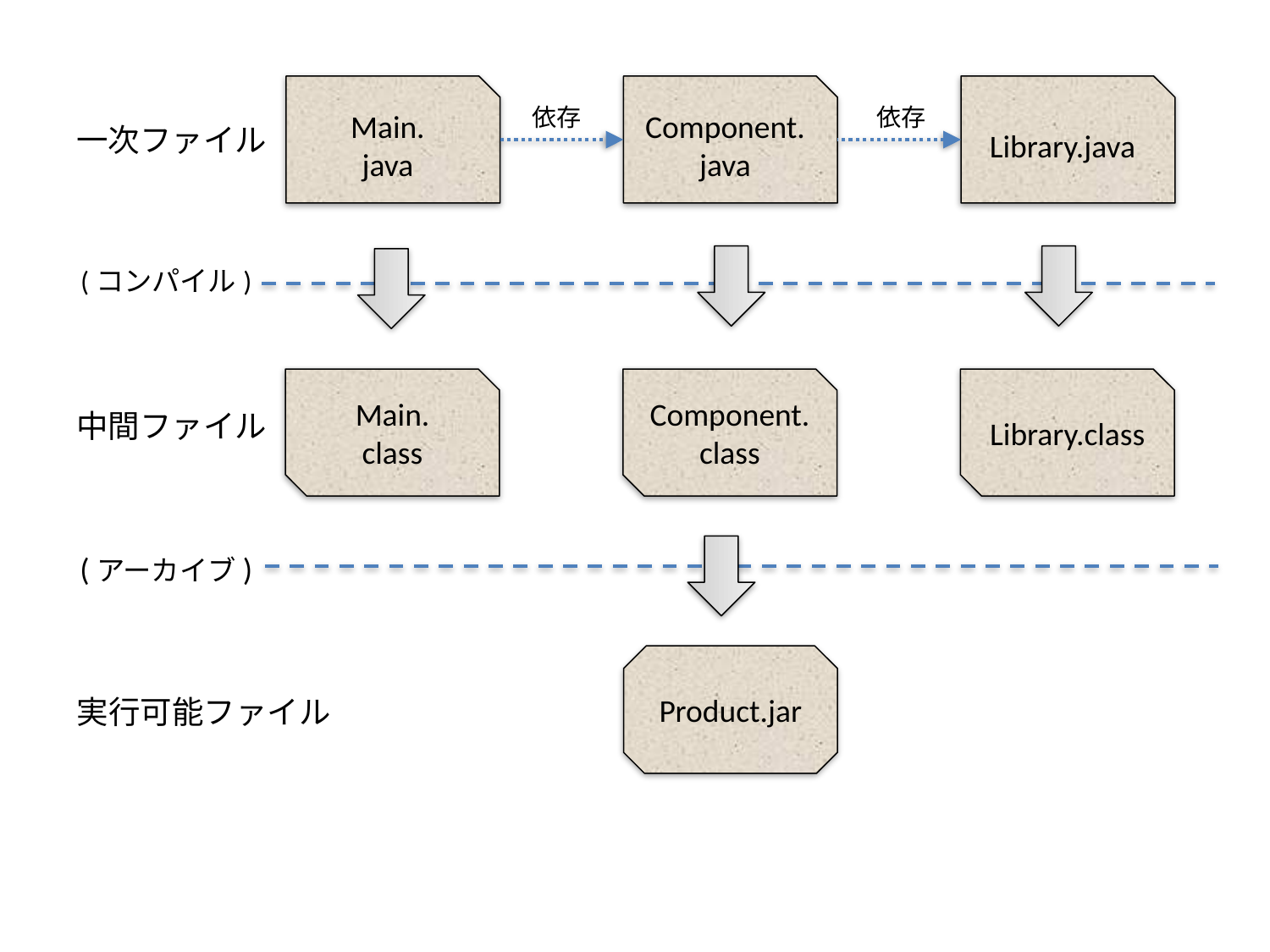

Main.
java
Component.
java
Library.java
依存
依存
一次ファイル

(コンパイル)
Main.
class
Component.
class
Library.class
中間ファイル

(アーカイブ)
Product.jar
実行可能ファイル